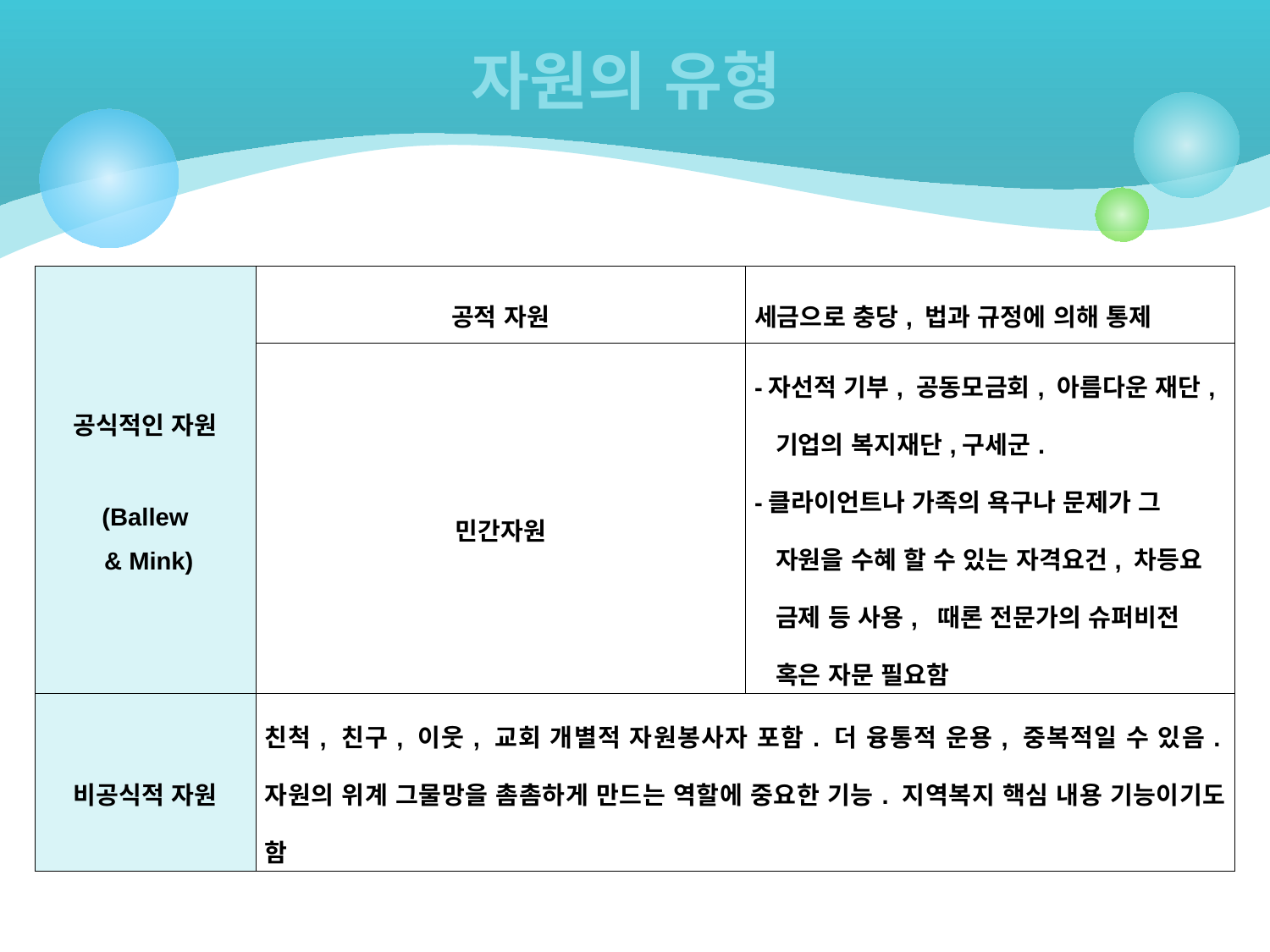

# 자원의 유형
| 공식적인 자원 (Ballew & Mink) | 공적 자원 | 세금으로 충당, 법과 규정에 의해 통제 |
| --- | --- | --- |
|  | 민간자원 | -자선적 기부, 공동모금회, 아름다운 재단, 기업의 복지재단,구세군. -클라이언트나 가족의 욕구나 문제가 그 자원을 수혜 할 수 있는 자격요건, 차등요 금제 등 사용, 때론 전문가의 슈퍼비전 혹은 자문 필요함 |
| 비공식적 자원 | 친척, 친구, 이웃, 교회 개별적 자원봉사자 포함. 더 융통적 운용, 중복적일 수 있음.자원의 위계 그물망을 촘촘하게 만드는 역할에 중요한 기능. 지역복지 핵심 내용 기능이기도 함 |  |